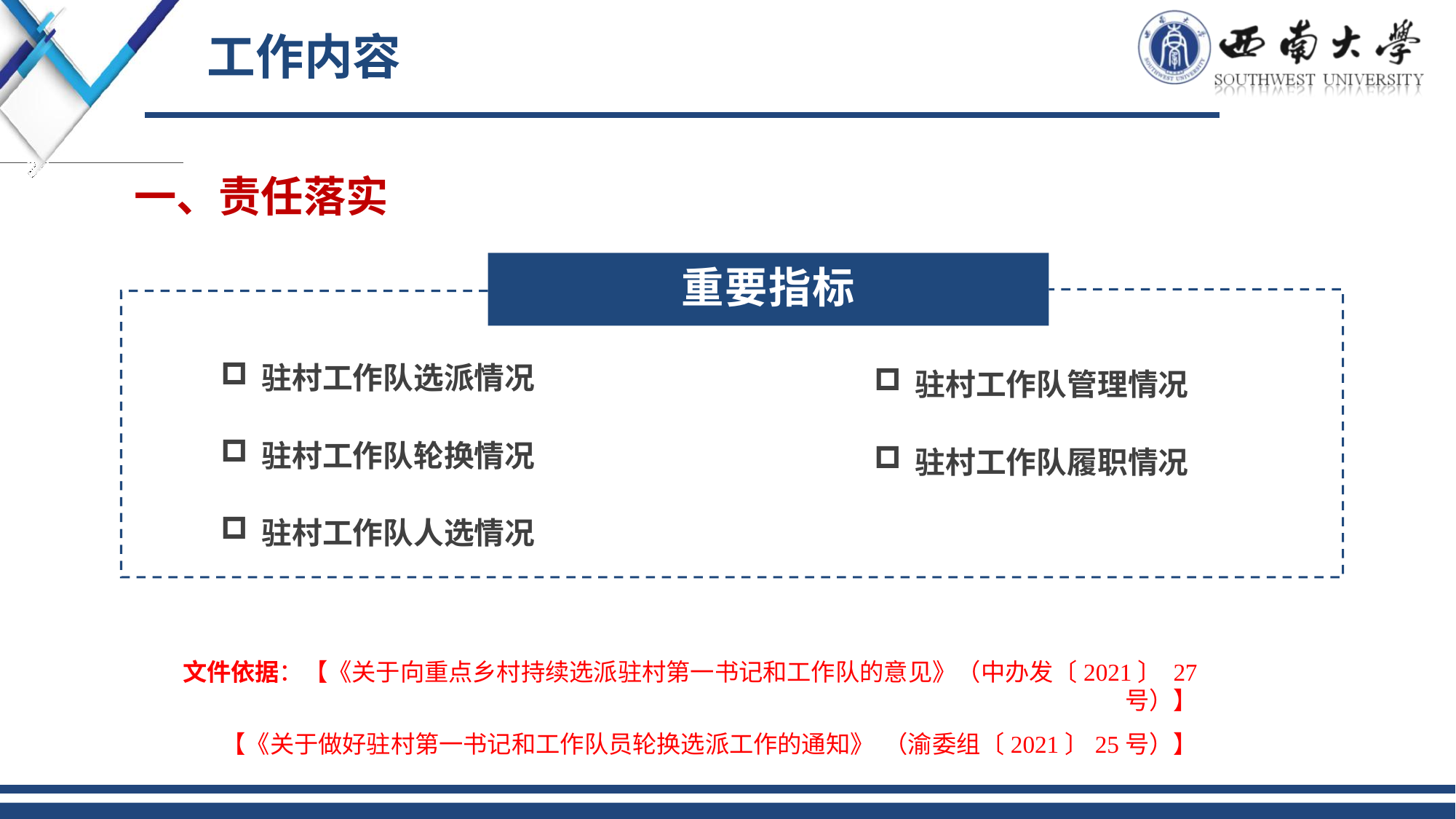

# 工作内容

一、责任落实

重要指标

驻村工作队选派情况
驻村工作队管理情况
驻村工作队轮换情况
驻村工作队履职情况
驻村工作队人选情况
文件依据：【《关于向重点乡村持续选派驻村第一书记和工作队的意见》（中办发〔2021〕 27 号）】
【《关于做好驻村第一书记和工作队员轮换选派工作的通知》 （渝委组〔2021〕25号）】